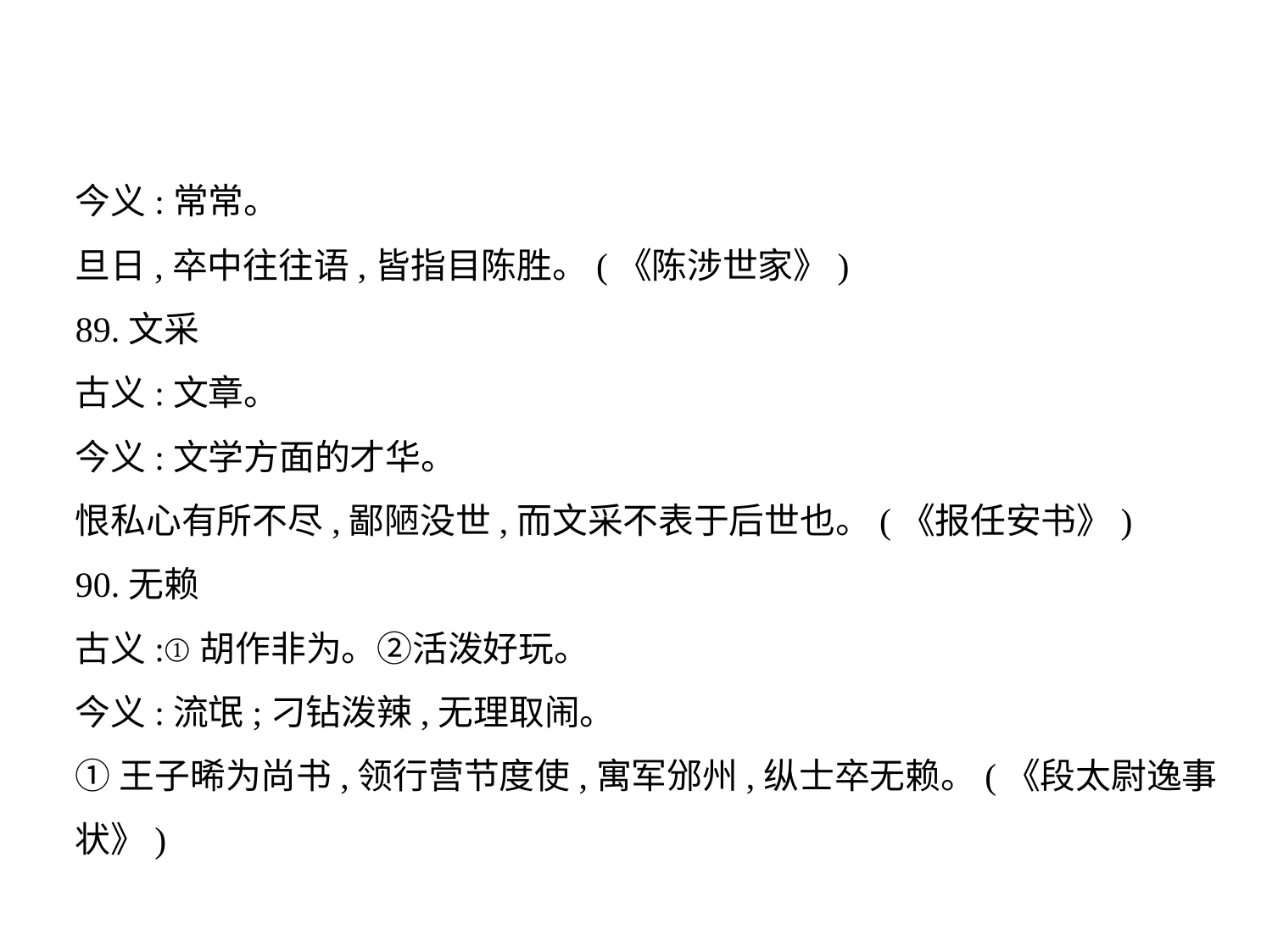

今义:常常。
旦日,卒中往往语,皆指目陈胜。(《陈涉世家》)
89.文采
古义:文章。
今义:文学方面的才华。
恨私心有所不尽,鄙陋没世,而文采不表于后世也。(《报任安书》)
90.无赖
古义:①胡作非为。②活泼好玩。
今义:流氓;刁钻泼辣,无理取闹。
①王子晞为尚书,领行营节度使,寓军邠州,纵士卒无赖。(《段太尉逸事
状》)